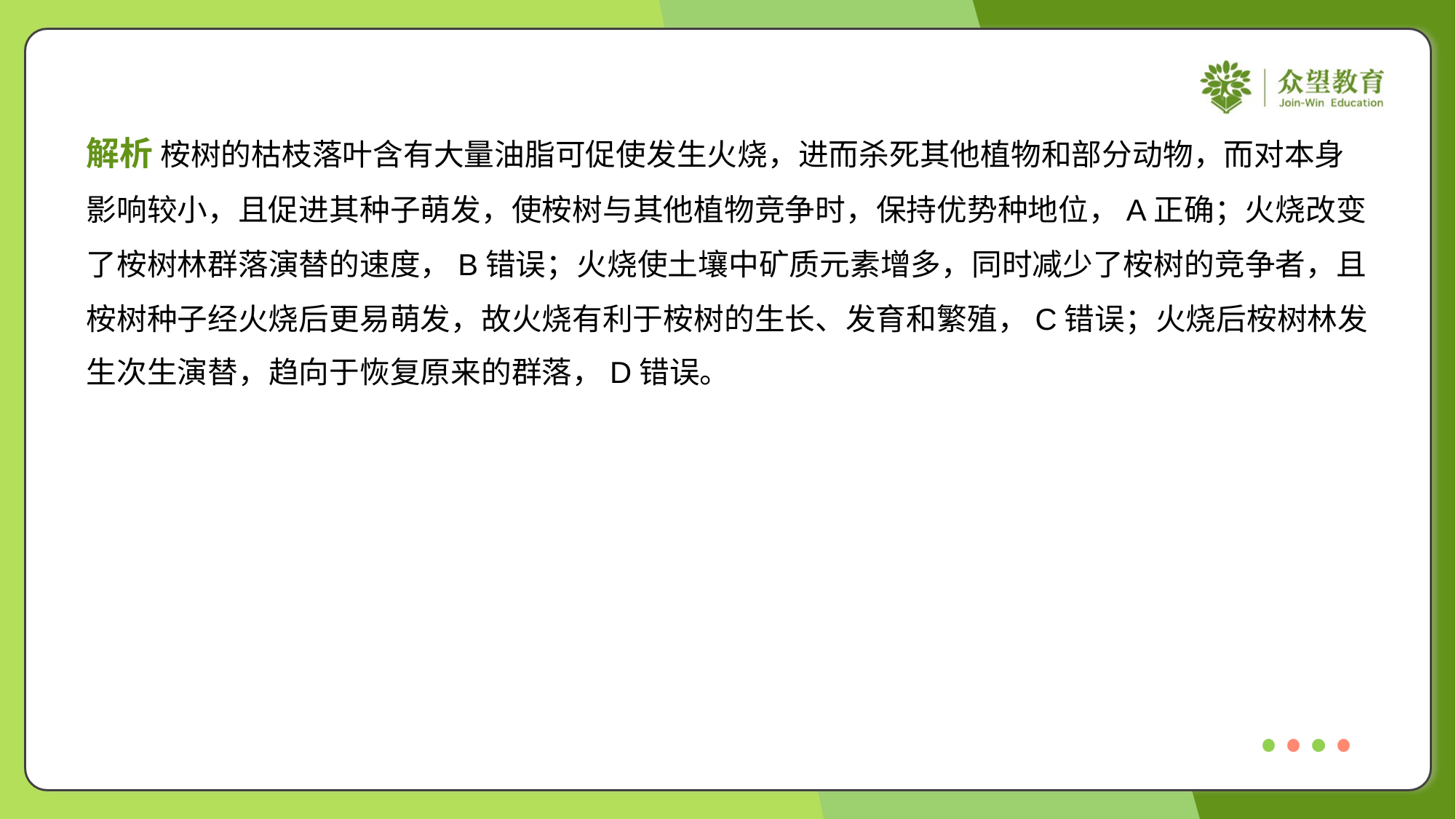

解析 桉树的枯枝落叶含有大量油脂可促使发生火烧，进而杀死其他植物和部分动物，而对本身
影响较小，且促进其种子萌发，使桉树与其他植物竞争时，保持优势种地位，A正确；火烧改变
了桉树林群落演替的速度，B错误；火烧使土壤中矿质元素增多，同时减少了桉树的竞争者，且
桉树种子经火烧后更易萌发，故火烧有利于桉树的生长、发育和繁殖，C错误；火烧后桉树林发
生次生演替，趋向于恢复原来的群落，D错误。